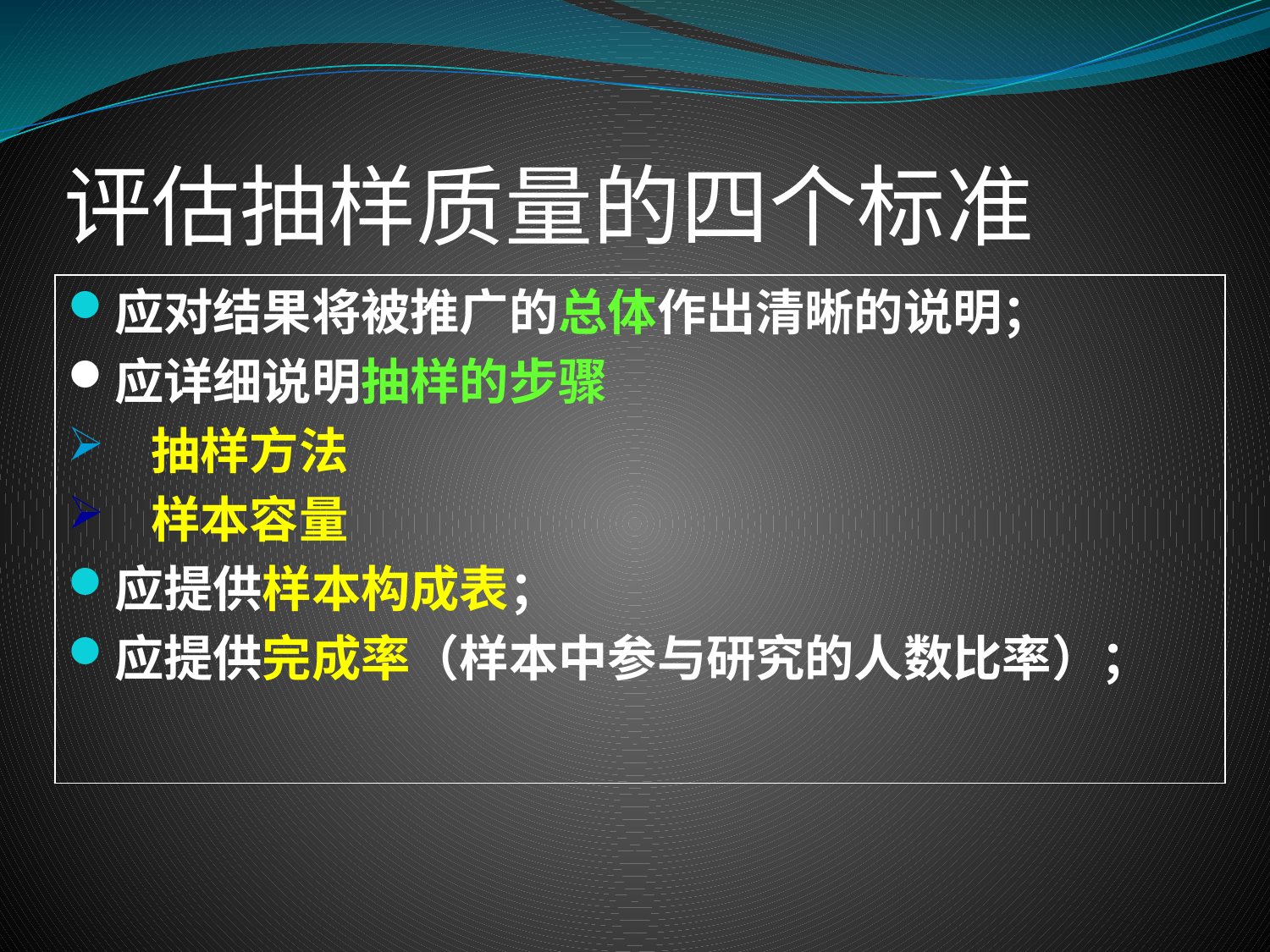

# 评估抽样质量的四个标准
应对结果将被推广的总体作出清晰的说明；
应详细说明抽样的步骤
   抽样方法
   样本容量
应提供样本构成表；
应提供完成率（样本中参与研究的人数比率）；